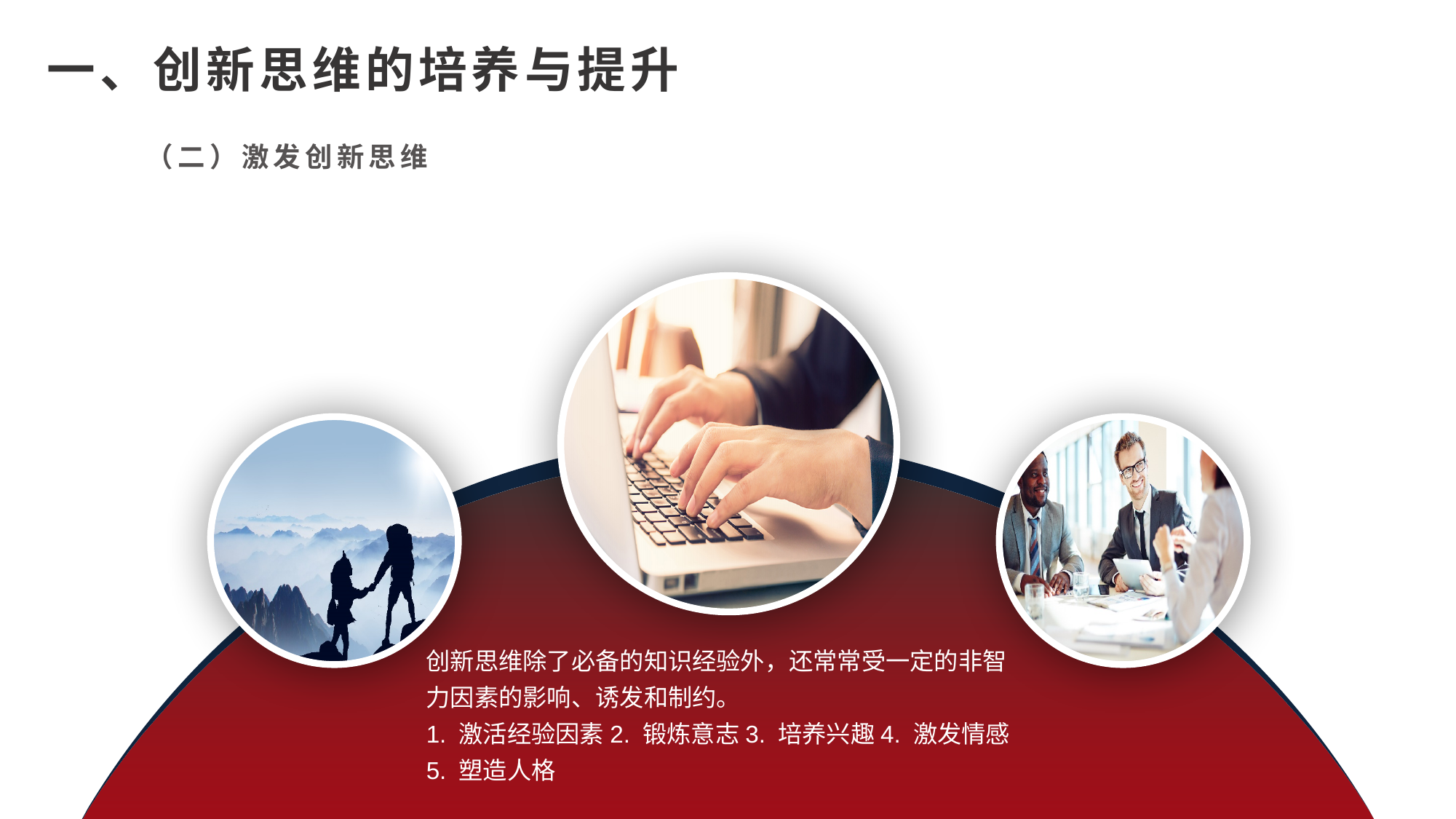

一、创新思维的培养与提升
（二）激发创新思维

创新思维除了必备的知识经验外，还常常受一定的非智力因素的影响、诱发和制约。
1. 激活经验因素2. 锻炼意志3. 培养兴趣4. 激发情感
5. 塑造人格